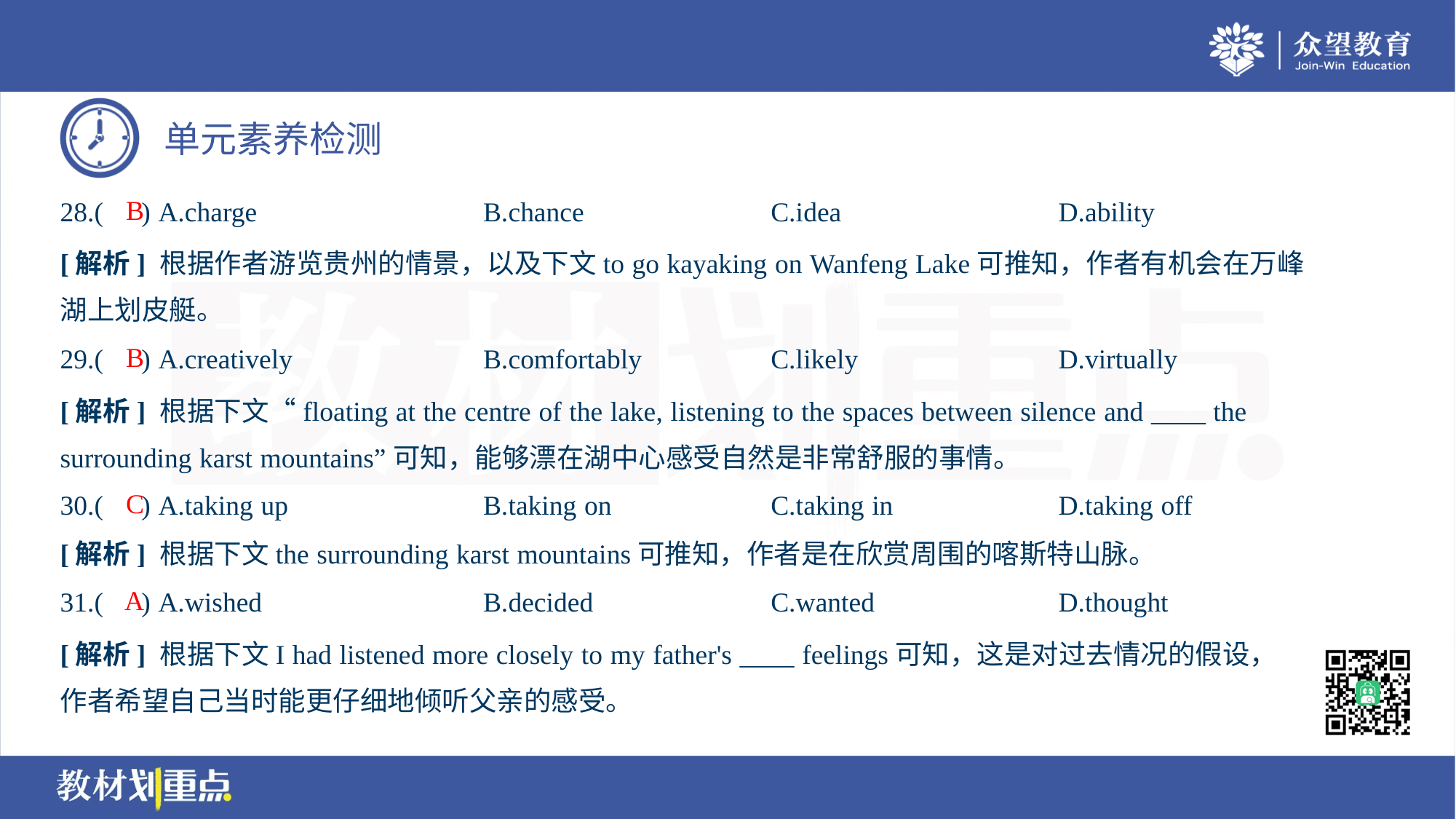

B
28.(     ) A.charge	B.chance	C.idea	D.ability
[解析] 根据作者游览贵州的情景，以及下文to go kayaking on Wanfeng Lake可推知，作者有机会在万峰
湖上划皮艇。
B
29.(     ) A.creatively	B.comfortably	C.likely	D.virtually
[解析] 根据下文“floating at the centre of the lake, listening to the spaces between silence and ____ the
surrounding karst mountains”可知，能够漂在湖中心感受自然是非常舒服的事情。
C
30.(     ) A.taking up	B.taking on	C.taking in	D.taking off
[解析] 根据下文the surrounding karst mountains可推知，作者是在欣赏周围的喀斯特山脉。
A
31.(     ) A.wished	B.decided	C.wanted	D.thought
[解析] 根据下文I had listened more closely to my father's ____ feelings可知，这是对过去情况的假设，
作者希望自己当时能更仔细地倾听父亲的感受。